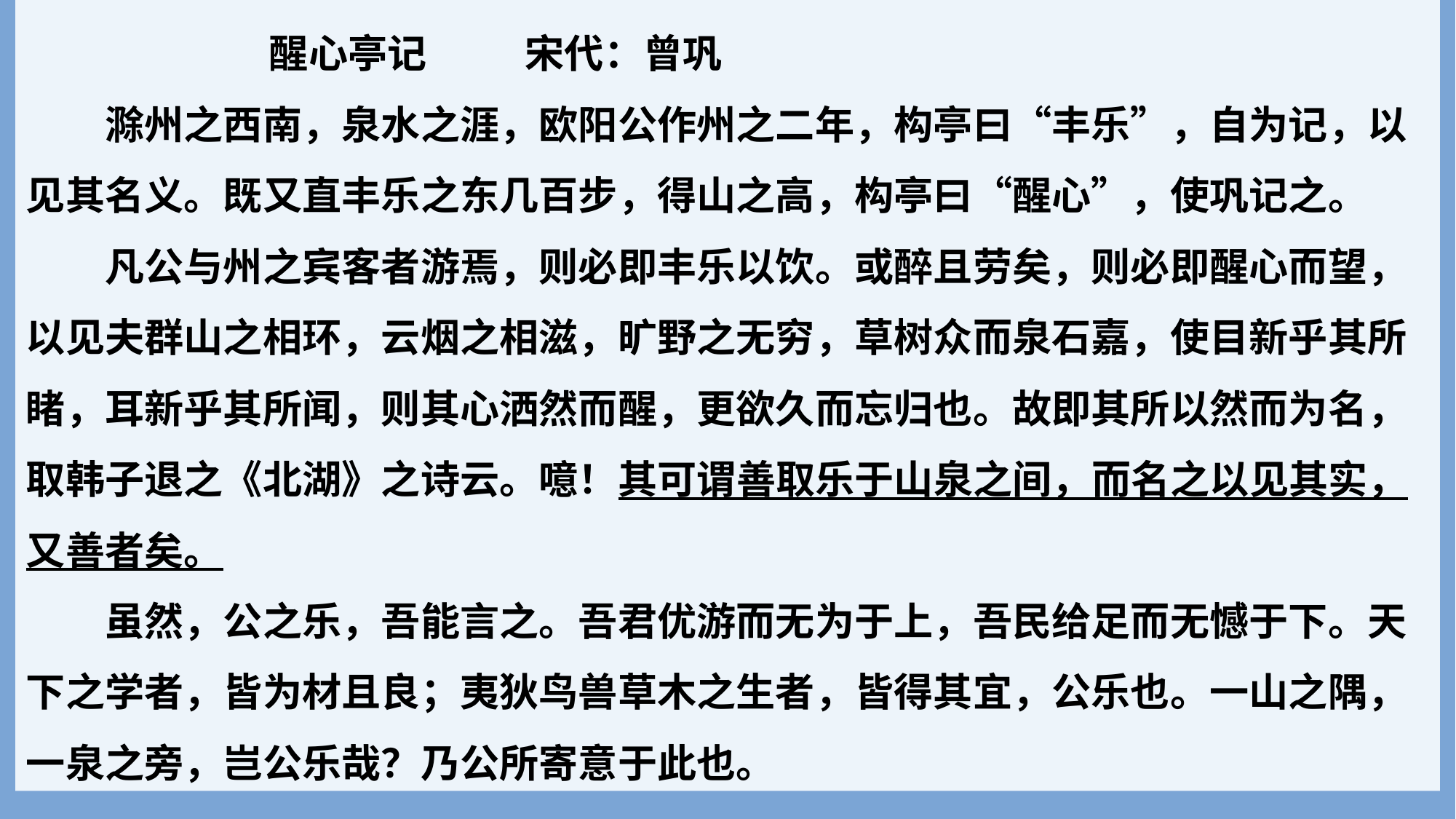

醒心亭记           宋代：曾巩
　　滁州之西南，泉水之涯，欧阳公作州之二年，构亭曰“丰乐”，自为记，以见其名义。既又直丰乐之东几百步，得山之高，构亭曰“醒心”，使巩记之。
　　凡公与州之宾客者游焉，则必即丰乐以饮。或醉且劳矣，则必即醒心而望，以见夫群山之相环，云烟之相滋，旷野之无穷，草树众而泉石嘉，使目新乎其所睹，耳新乎其所闻，则其心洒然而醒，更欲久而忘归也。故即其所以然而为名，取韩子退之《北湖》之诗云。噫！其可谓善取乐于山泉之间，而名之以见其实，又善者矣。
　　虽然，公之乐，吾能言之。吾君优游而无为于上，吾民给足而无憾于下。天下之学者，皆为材且良；夷狄鸟兽草木之生者，皆得其宜，公乐也。一山之隅，一泉之旁，岂公乐哉？乃公所寄意于此也。